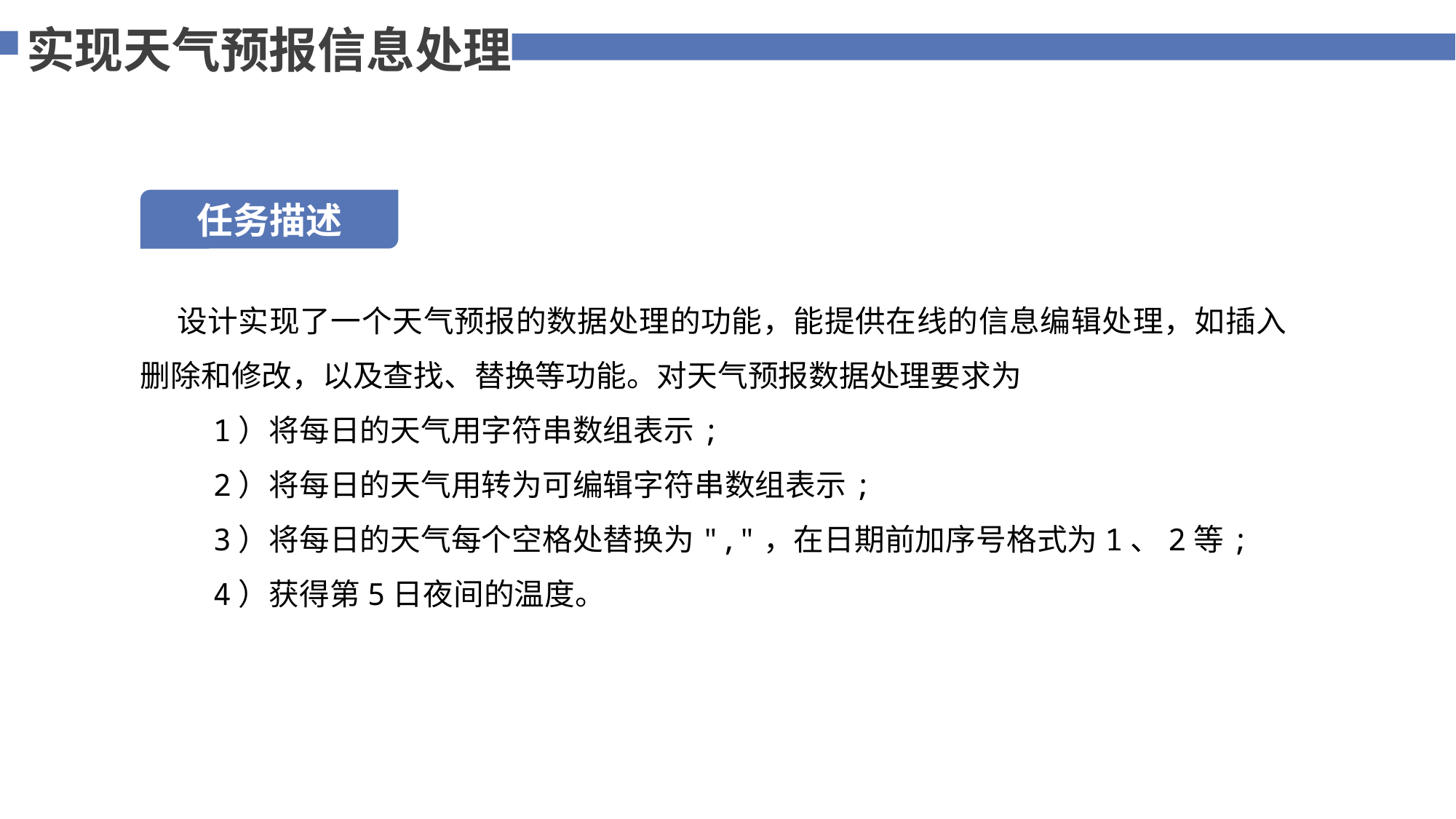

实现天气预报信息处理

任务描述
    设计实现了一个天气预报的数据处理的功能，能提供在线的信息编辑处理，如插入删除和修改，以及查找、替换等功能。对天气预报数据处理要求为
    1）将每日的天气用字符串数组表示;
    2）将每日的天气用转为可编辑字符串数组表示;
    3）将每日的天气每个空格处替换为","，在日期前加序号格式为1、2等;
    4）获得第5日夜间的温度。